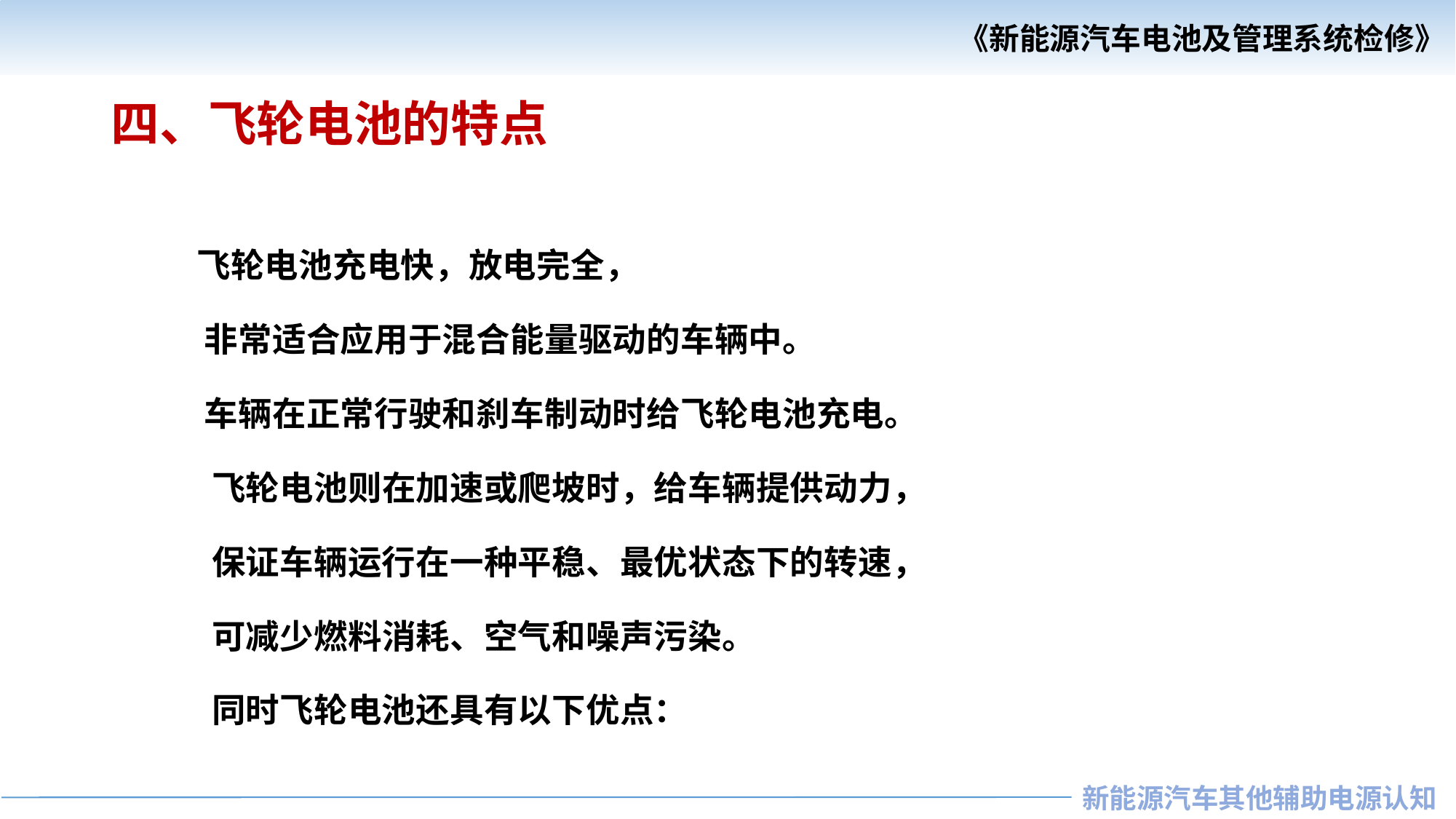

# 四、飞轮电池的特点
       飞轮电池充电快，放电完全，
        非常适合应用于混合能量驱动的车辆中。
        车辆在正常行驶和刹车制动时给飞轮电池充电。
         飞轮电池则在加速或爬坡时，给车辆提供动力，
         保证车辆运行在一种平稳、最优状态下的转速，
         可减少燃料消耗、空气和噪声污染。
         同时飞轮电池还具有以下优点：